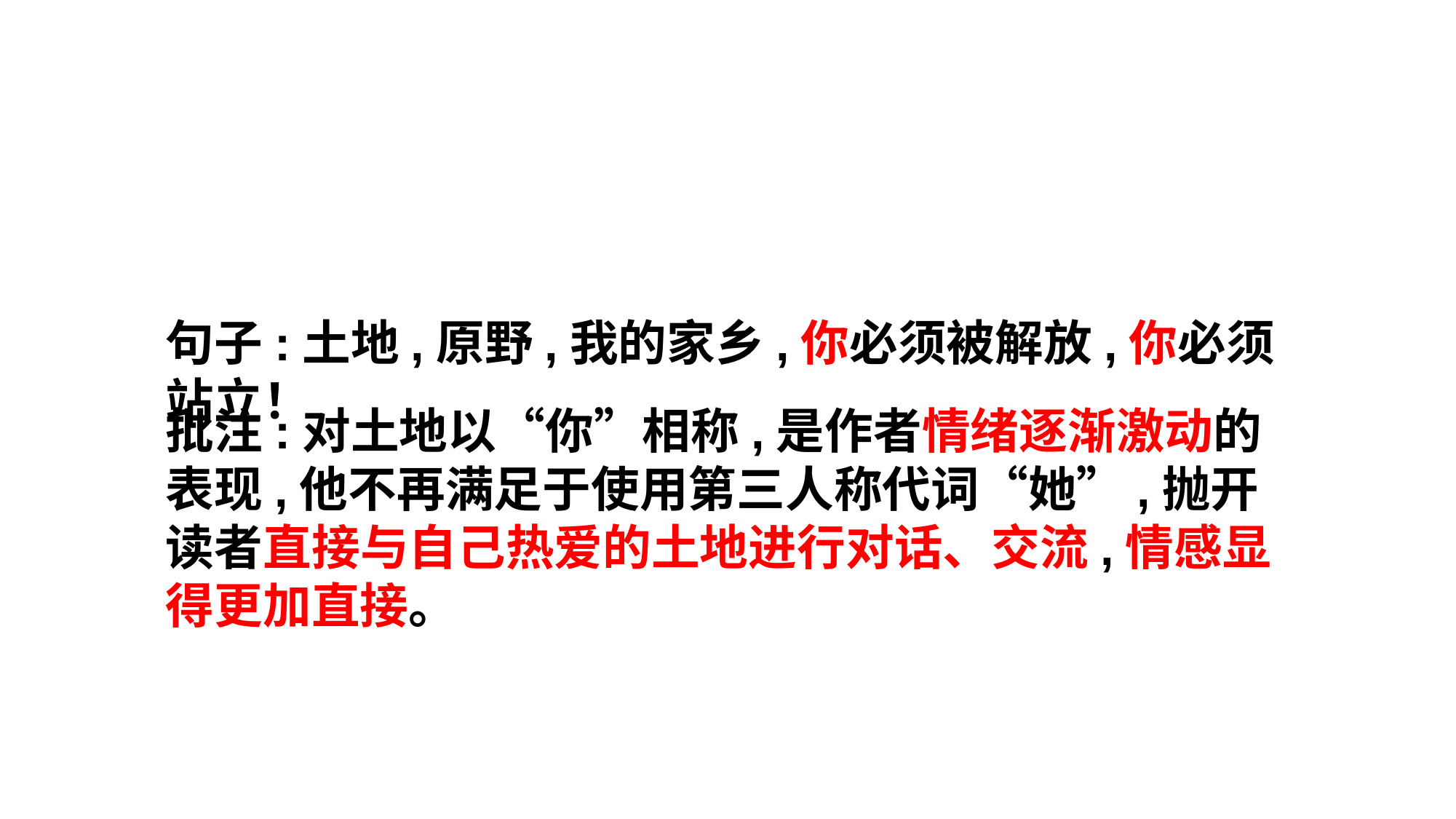

句子:土地,原野,我的家乡,你必须被解放,你必须站立！
批注:对土地以“你”相称,是作者情绪逐渐激动的表现,他不再满足于使用第三人称代词“她”,抛开读者直接与自己热爱的土地进行对话、交流,情感显得更加直接。